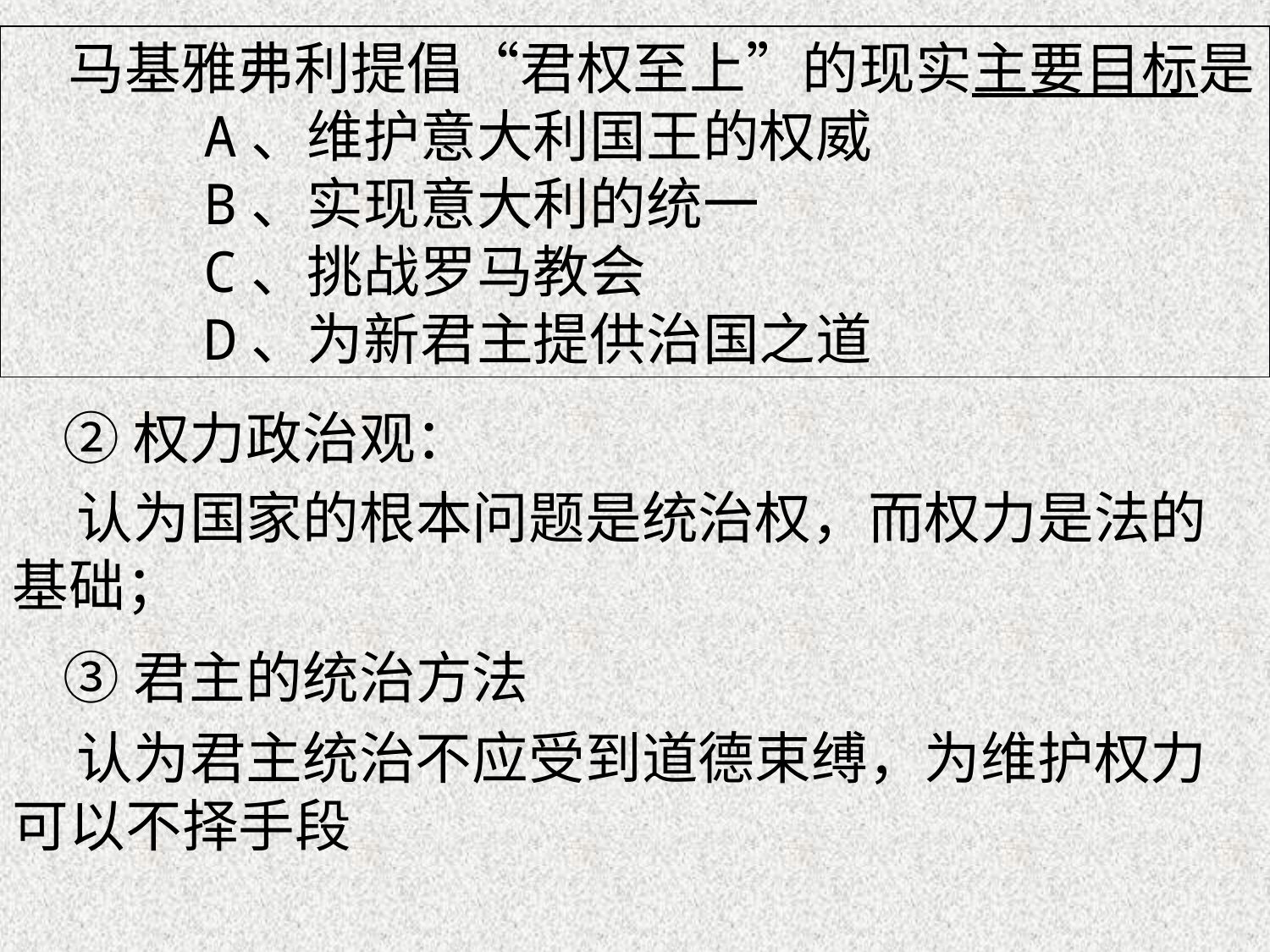

马基雅弗利提倡“君权至上”的现实主要目标是
    A、维护意大利国王的权威
    B、实现意大利的统一
    C、挑战罗马教会
    D、为新君主提供治国之道
    ②权力政治观：
    认为国家的根本问题是统治权，而权力是法的基础；
    ③君主的统治方法
    认为君主统治不应受到道德束缚，为维护权力可以不择手段